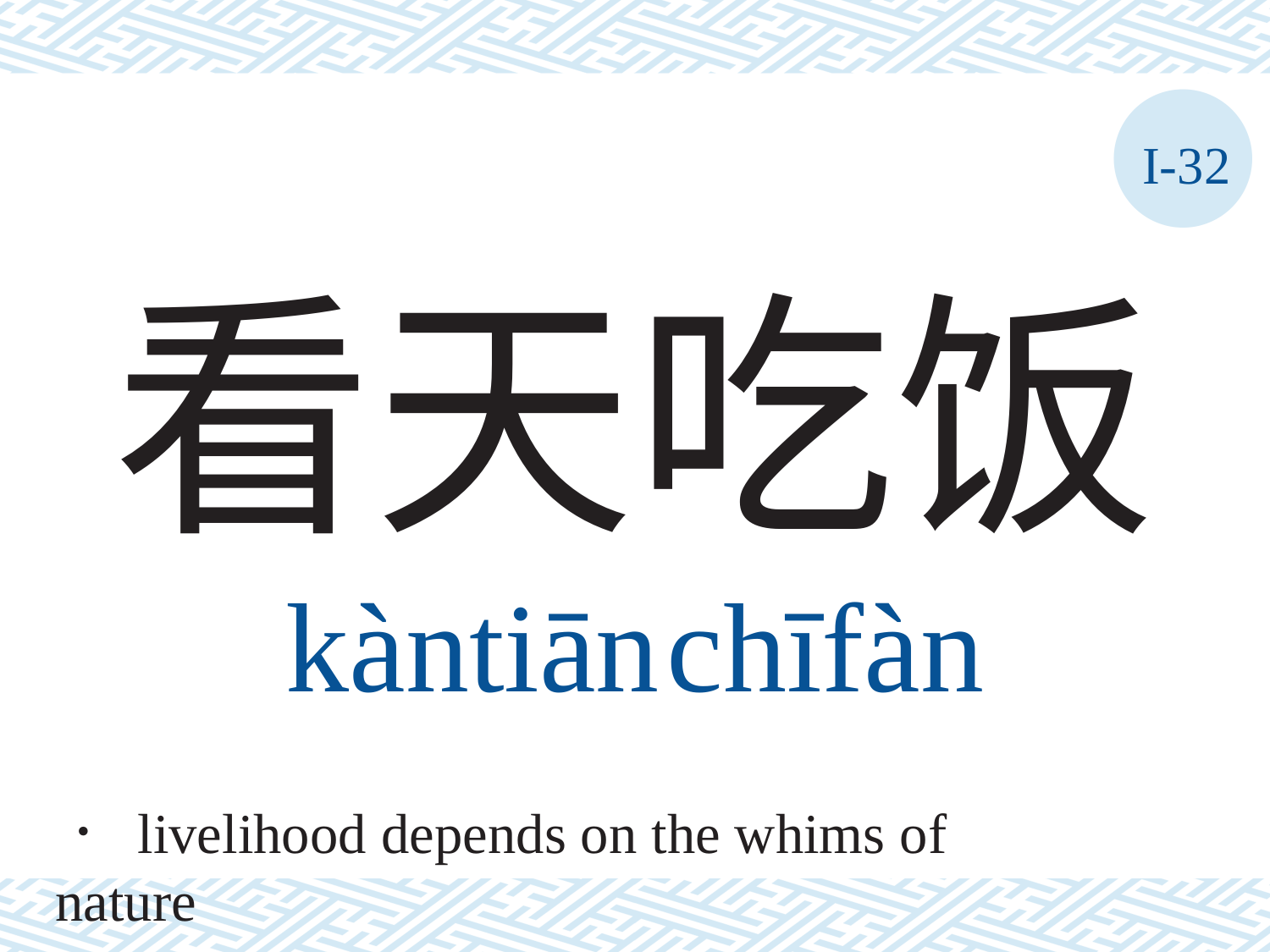

I-32
# 看天吃饭 kàntiān	chīfàn
． livelihood depends on the whims of nature